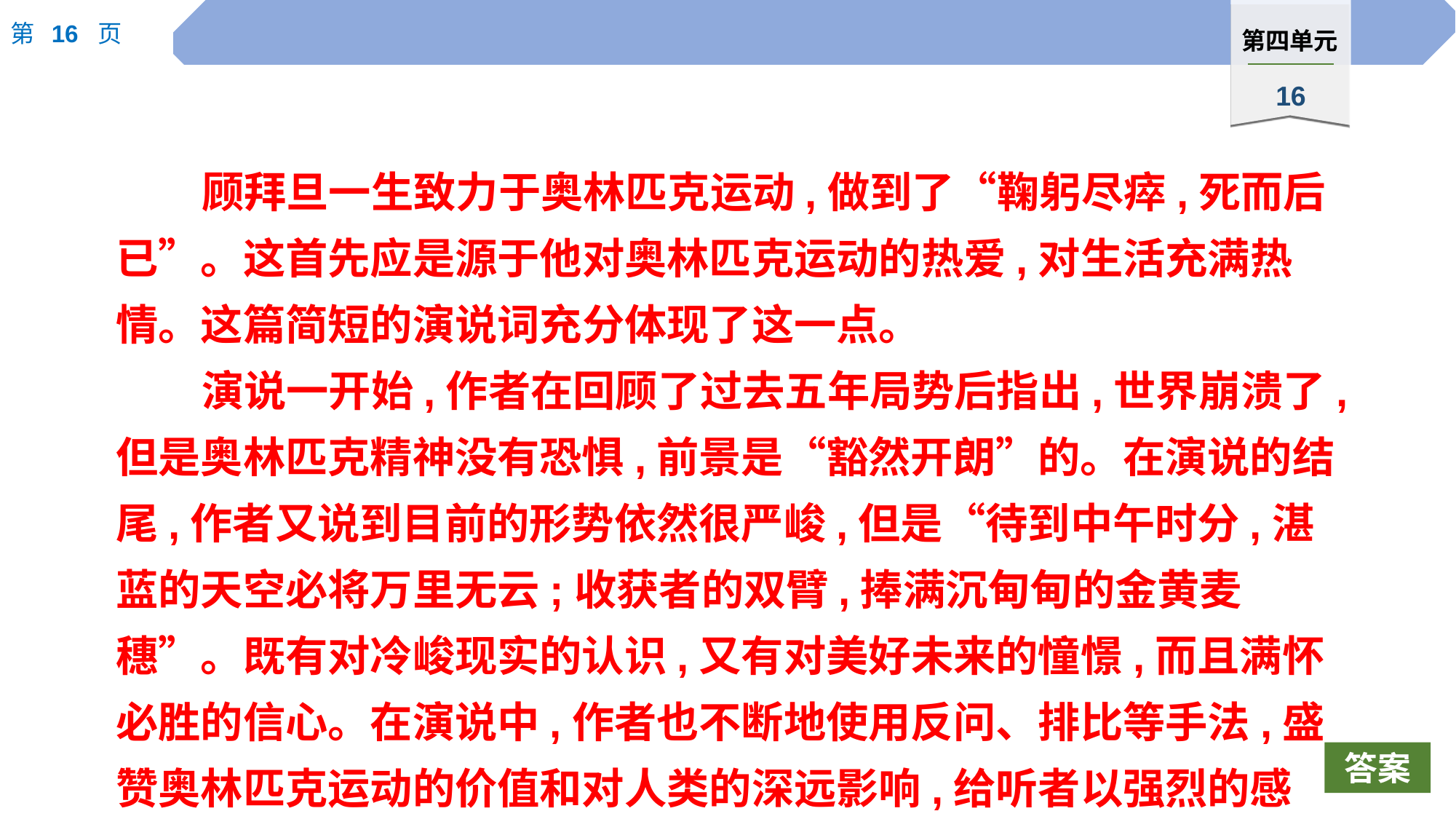

顾拜旦一生致力于奥林匹克运动,做到了“鞠躬尽瘁,死而后已”。这首先应是源于他对奥林匹克运动的热爱,对生活充满热情。这篇简短的演说词充分体现了这一点。
演说一开始,作者在回顾了过去五年局势后指出,世界崩溃了,但是奥林匹克精神没有恐惧,前景是“豁然开朗”的。在演说的结尾,作者又说到目前的形势依然很严峻,但是“待到中午时分,湛蓝的天空必将万里无云;收获者的双臂,捧满沉甸甸的金黄麦穗”。既有对冷峻现实的认识,又有对美好未来的憧憬,而且满怀必胜的信心。在演说中,作者也不断地使用反问、排比等手法,盛赞奥林匹克运动的价值和对人类的深远影响,给听者以强烈的感染。
答案